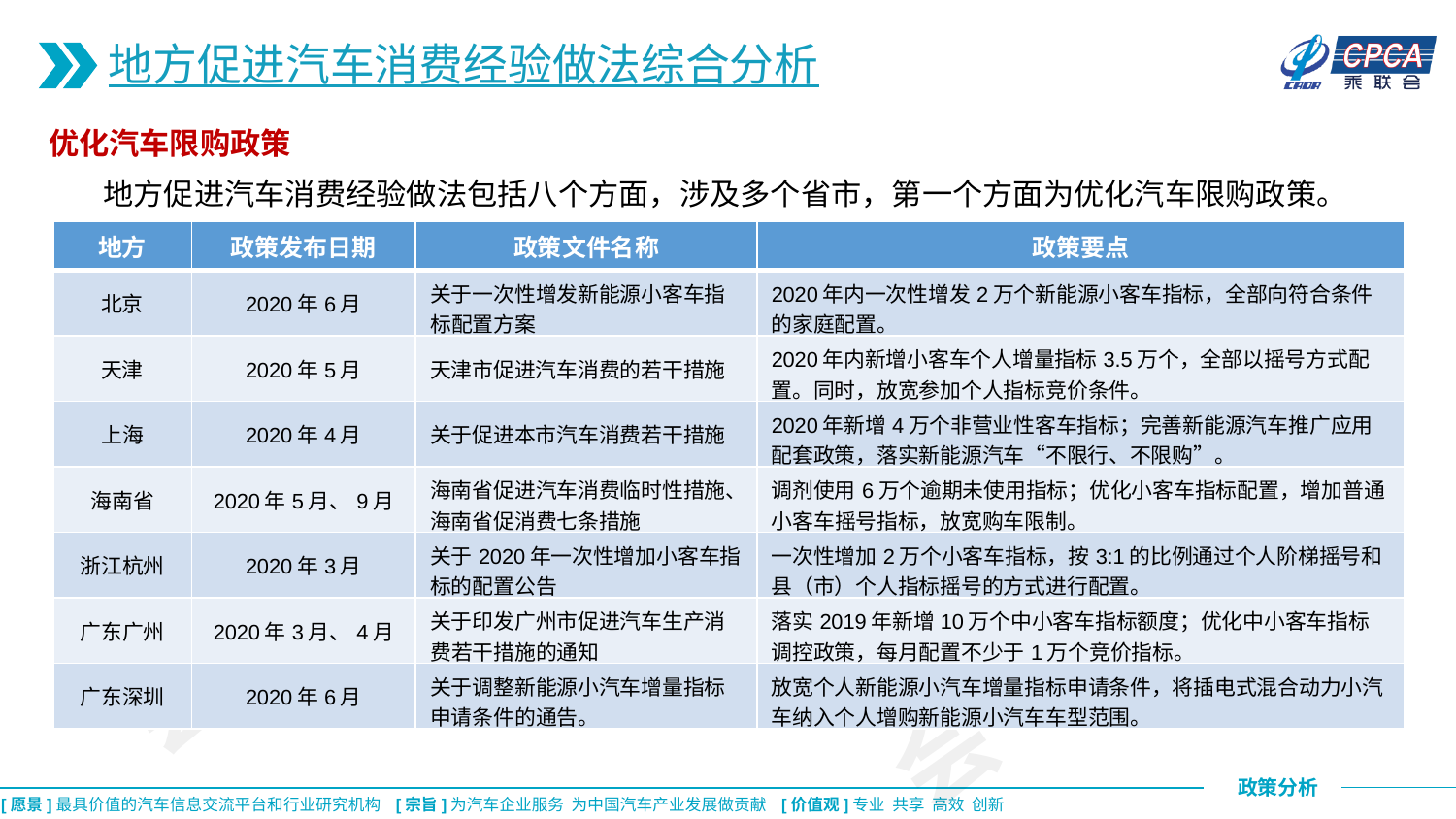

地方促进汽车消费经验做法综合分析
优化汽车限购政策
       地方促进汽车消费经验做法包括八个方面，涉及多个省市，第一个方面为优化汽车限购政策。
| 地方 | 政策发布日期 | 政策文件名称 | 政策要点 |
| --- | --- | --- | --- |
| 北京 | 2020年6月 | 关于一次性增发新能源小客车指标配置方案 | 2020年内一次性增发2万个新能源小客车指标，全部向符合条件的家庭配置。 |
| 天津 | 2020年5月 | 天津市促进汽车消费的若干措施 | 2020年内新增小客车个人增量指标3.5万个，全部以摇号方式配置。同时，放宽参加个人指标竞价条件。 |
| 上海 | 2020年4月 | 关于促进本市汽车消费若干措施 | 2020年新增4万个非营业性客车指标；完善新能源汽车推广应用配套政策，落实新能源汽车“不限行、不限购”。 |
| 海南省 | 2020年5月、9月 | 海南省促进汽车消费临时性措施、海南省促消费七条措施 | 调剂使用6万个逾期未使用指标；优化小客车指标配置，增加普通小客车摇号指标，放宽购车限制。 |
| 浙江杭州 | 2020年3月 | 关于2020年一次性增加小客车指标的配置公告 | 一次性增加2万个小客车指标，按3:1的比例通过个人阶梯摇号和县（市）个人指标摇号的方式进行配置。 |
| 广东广州 | 2020年3月、4月 | 关于印发广州市促进汽车生产消费若干措施的通知 | 落实2019年新增10万个中小客车指标额度；优化中小客车指标调控政策，每月配置不少于1万个竞价指标。 |
| 广东深圳 | 2020年6月 | 关于调整新能源小汽车增量指标申请条件的通告。 | 放宽个人新能源小汽车增量指标申请条件，将插电式混合动力小汽车纳入个人增购新能源小汽车车型范围。 |
CPCA乘联会
CPCA乘联会